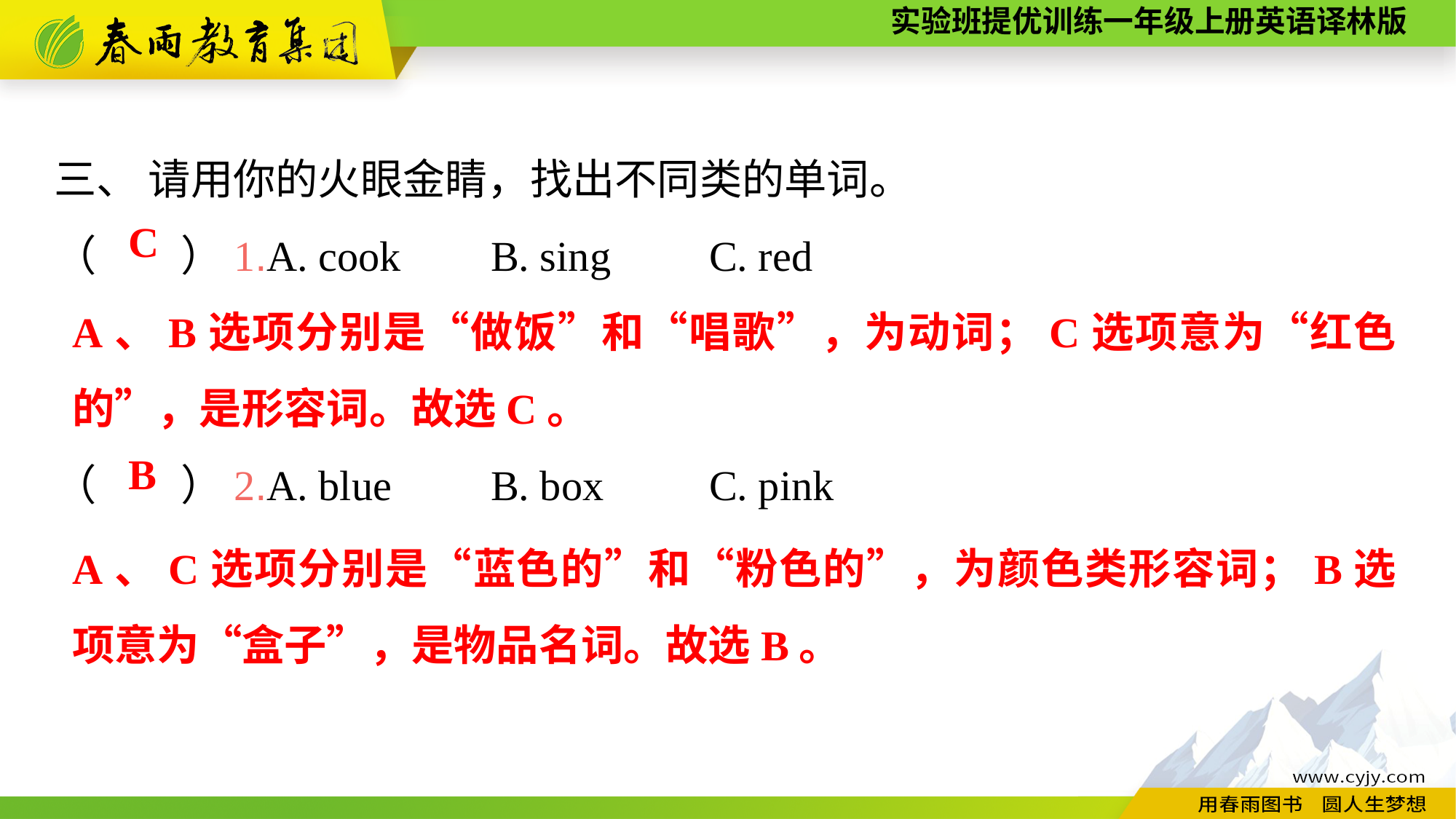

三、 请用你的火眼金睛，找出不同类的单词。
（　　）1.A. cook	B. sing	C. red

（　　）2.A. blue	B. box	C. pink
C
A、B选项分别是“做饭”和“唱歌”，为动词；C选项意为“红色的”，是形容词。故选C。
B
A、C选项分别是“蓝色的”和“粉色的”，为颜色类形容词；B选项意为“盒子”，是物品名词。故选B。